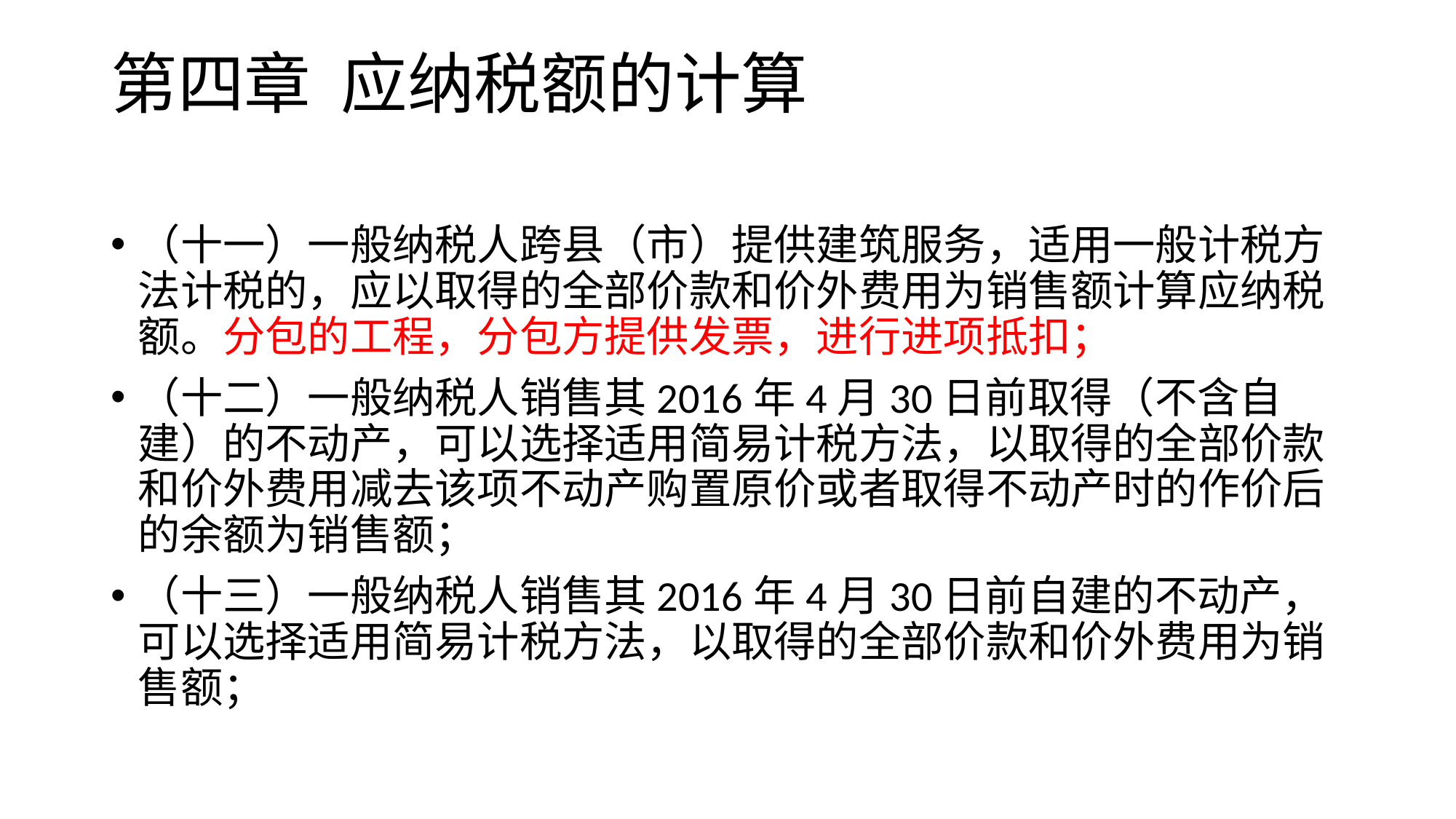

# 第四章  应纳税额的计算

（十一）一般纳税人跨县（市）提供建筑服务，适用一般计税方法计税的，应以取得的全部价款和价外费用为销售额计算应纳税额。分包的工程，分包方提供发票，进行进项抵扣；
（十二）一般纳税人销售其2016年4月30日前取得（不含自建）的不动产，可以选择适用简易计税方法，以取得的全部价款和价外费用减去该项不动产购置原价或者取得不动产时的作价后的余额为销售额；
（十三）一般纳税人销售其2016年4月30日前自建的不动产，可以选择适用简易计税方法，以取得的全部价款和价外费用为销售额；